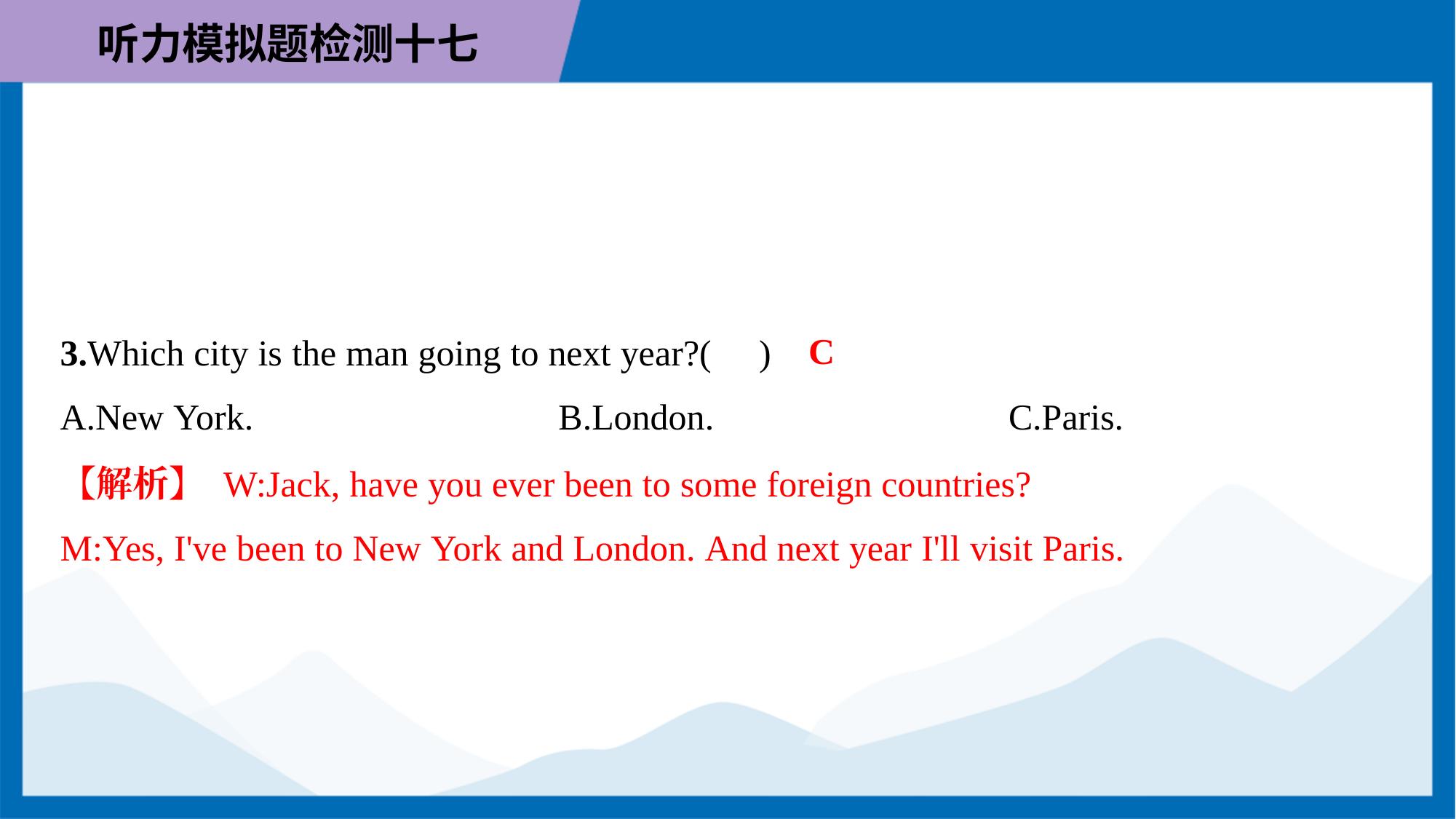

C
3.Which city is the man going to next year?(     )
A.New York.	B.London.	C.Paris.
【解析】 W:Jack, have you ever been to some foreign countries?
M:Yes, I've been to New York and London. And next year I'll visit Paris.